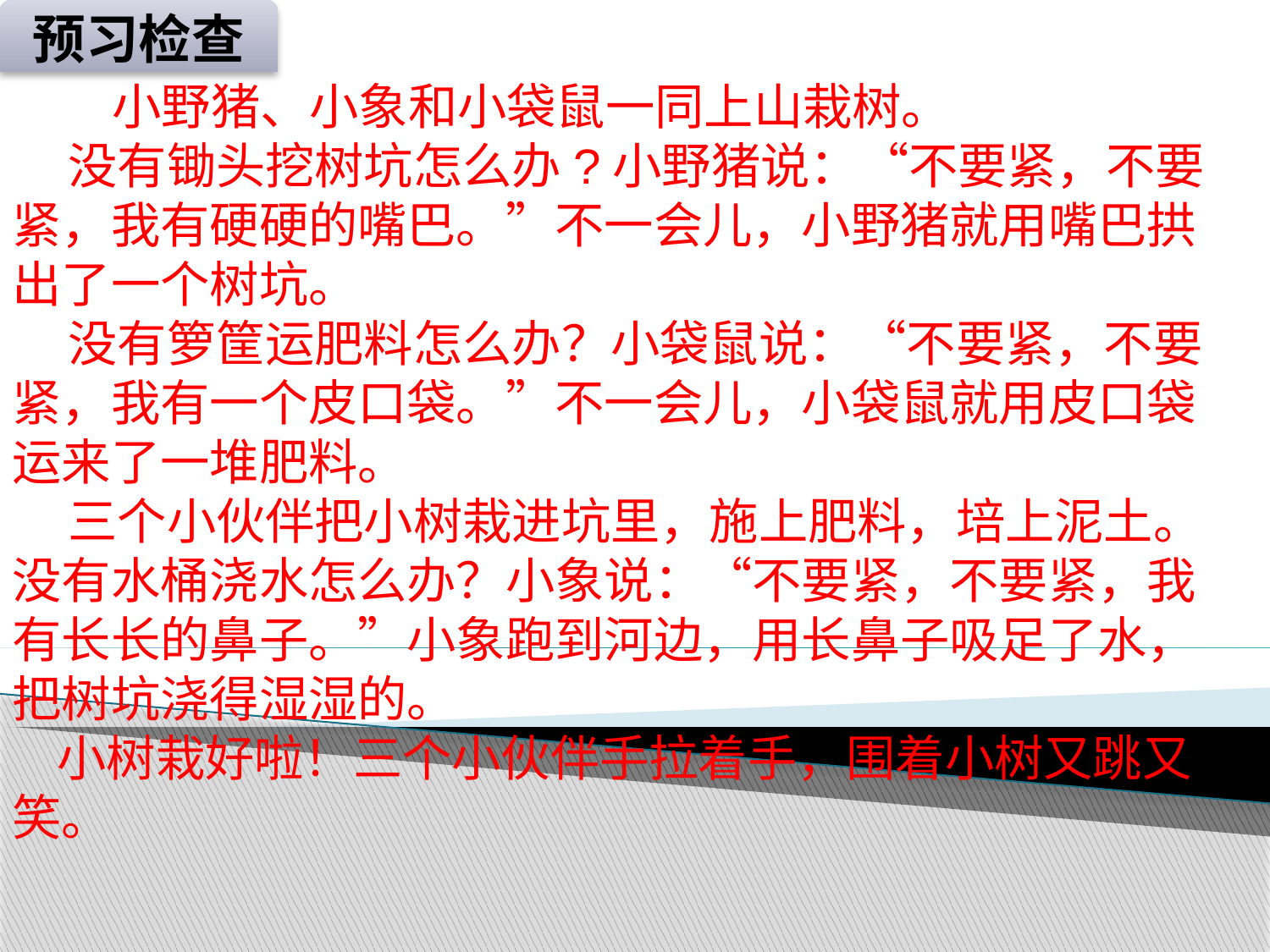

预习检查
        小野猪、小象和小袋鼠一同上山栽树。
    没有锄头挖树坑怎么办?小野猪说：“不要紧，不要紧，我有硬硬的嘴巴。”不一会儿，小野猪就用嘴巴拱出了一个树坑。
    没有箩筐运肥料怎么办？小袋鼠说：“不要紧，不要紧，我有一个皮口袋。”不一会儿，小袋鼠就用皮口袋运来了一堆肥料。
    三个小伙伴把小树栽进坑里，施上肥料，培上泥土。
没有水桶浇水怎么办？小象说：“不要紧，不要紧，我有长长的鼻子。”小象跑到河边，用长鼻子吸足了水，把树坑浇得湿湿的。
   小树栽好啦！三个小伙伴手拉着手，围着小树又跳又笑。